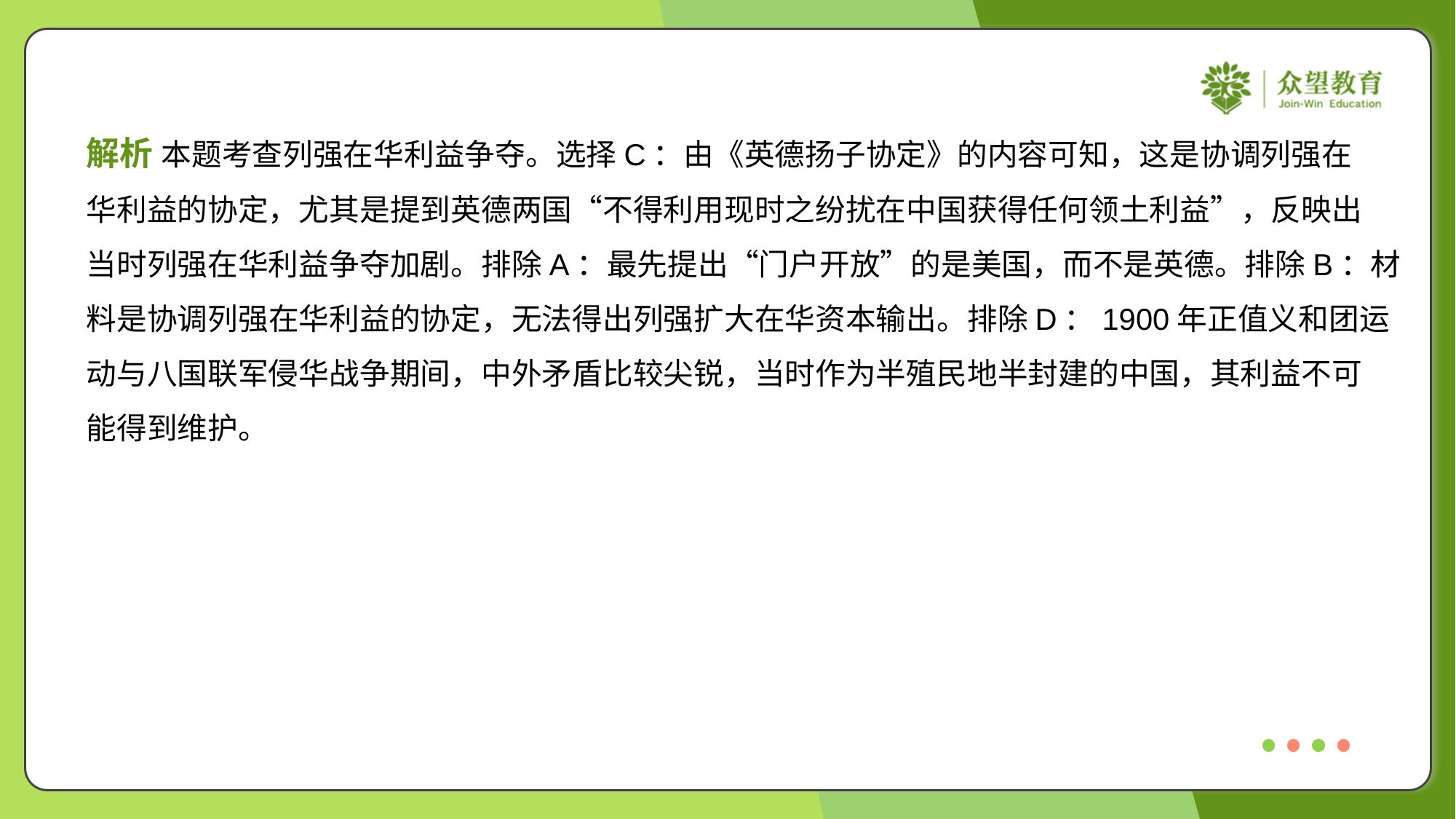

解析 本题考查列强在华利益争夺。选择C：由《英德扬子协定》的内容可知，这是协调列强在
华利益的协定，尤其是提到英德两国“不得利用现时之纷扰在中国获得任何领土利益”，反映出
当时列强在华利益争夺加剧。排除A：最先提出“门户开放”的是美国，而不是英德。排除B：材
料是协调列强在华利益的协定，无法得出列强扩大在华资本输出。排除D：1900年正值义和团运
动与八国联军侵华战争期间，中外矛盾比较尖锐，当时作为半殖民地半封建的中国，其利益不可
能得到维护。